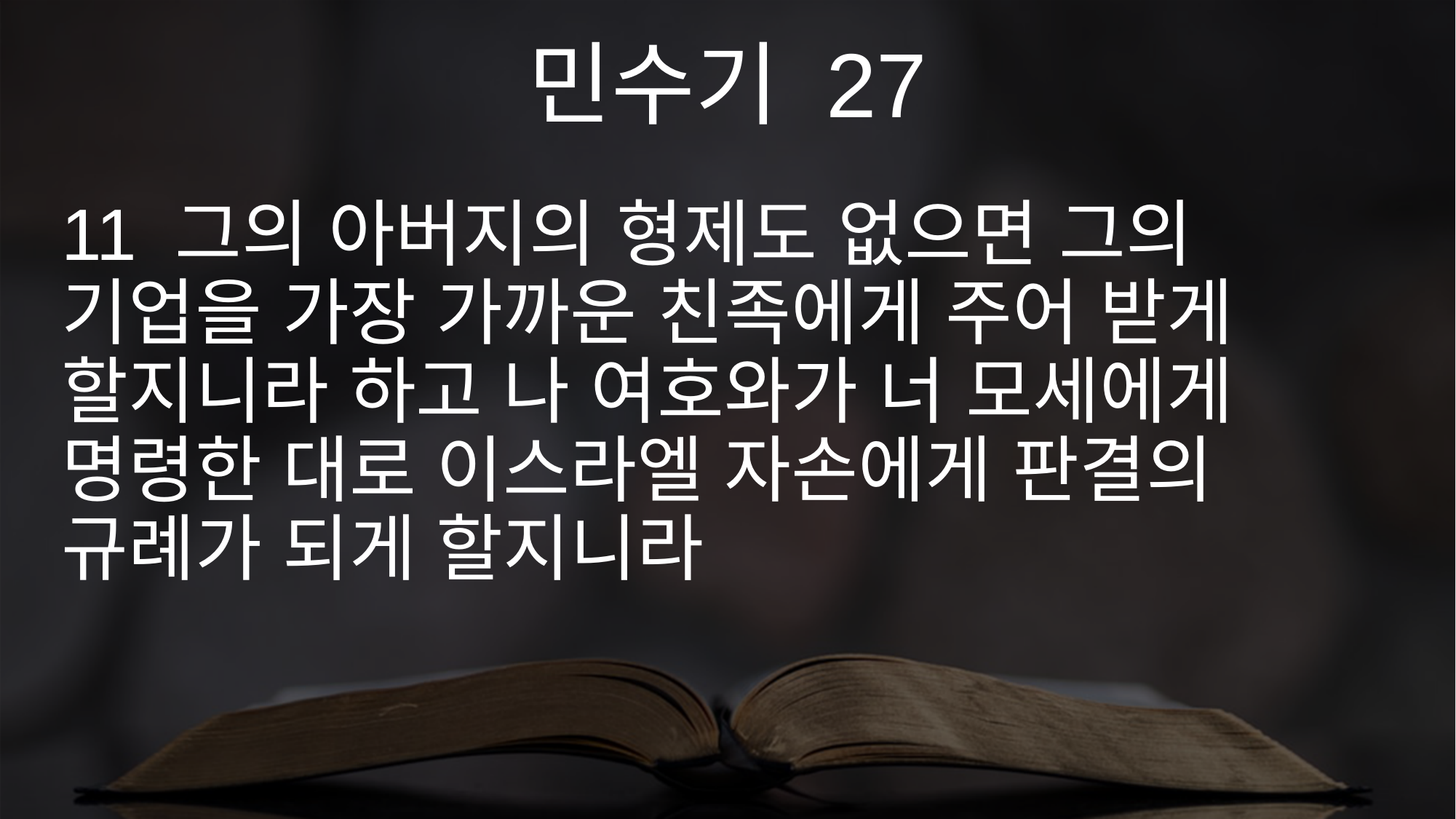

민수기 27
11 그의 아버지의 형제도 없으면 그의 기업을 가장 가까운 친족에게 주어 받게 할지니라 하고 나 여호와가 너 모세에게 명령한 대로 이스라엘 자손에게 판결의 규례가 되게 할지니라